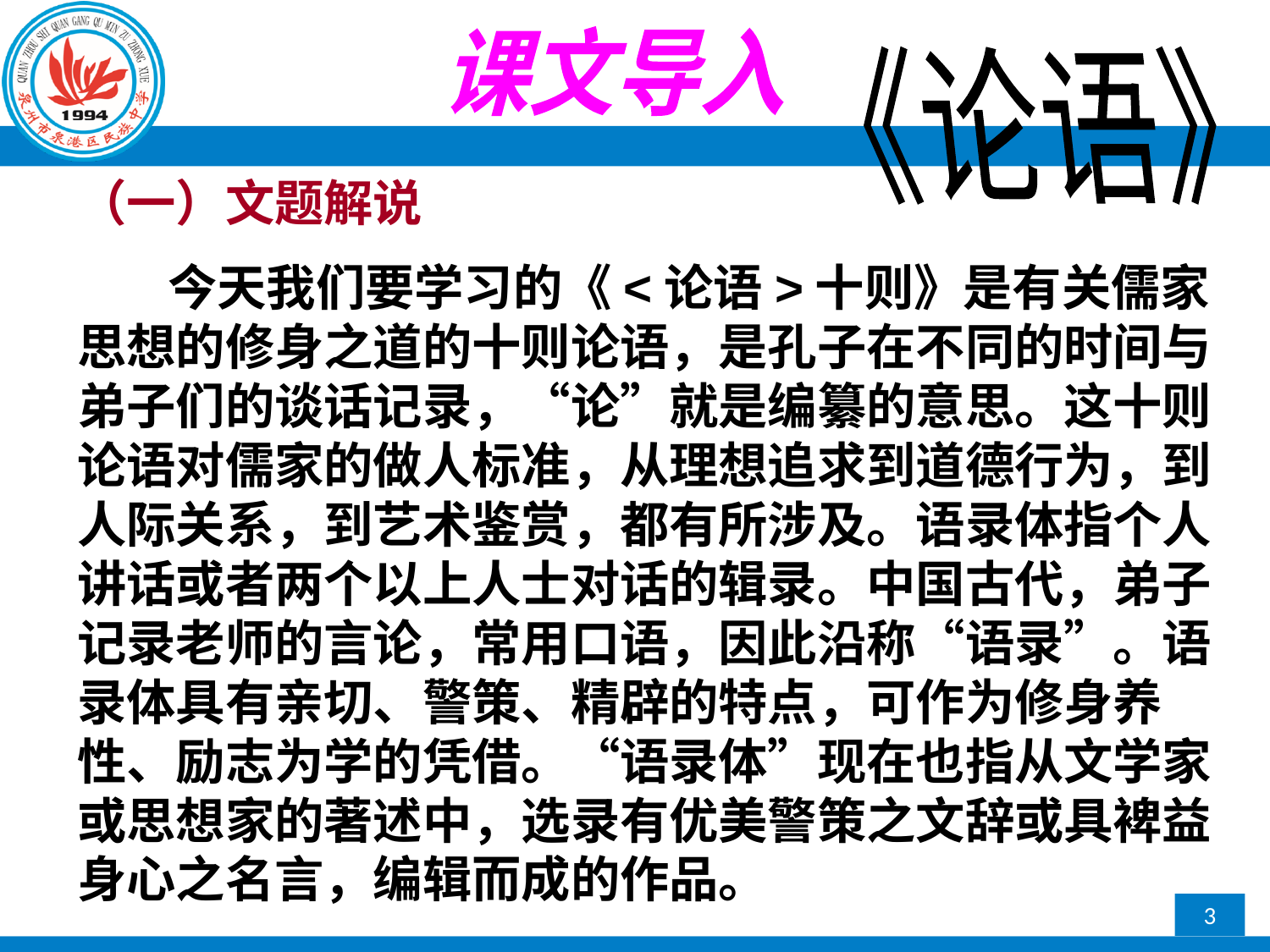

课文导入
《论语》
（一）文题解说
       今天我们要学习的《<论语>十则》是有关儒家思想的修身之道的十则论语，是孔子在不同的时间与弟子们的谈话记录，“论”就是编纂的意思。这十则论语对儒家的做人标准，从理想追求到道德行为，到人际关系，到艺术鉴赏，都有所涉及。语录体指个人讲话或者两个以上人士对话的辑录。中国古代，弟子记录老师的言论，常用口语，因此沿称“语录”。语录体具有亲切、警策、精辟的特点，可作为修身养性、励志为学的凭借。“语录体”现在也指从文学家或思想家的著述中，选录有优美警策之文辞或具裨益身心之名言，编辑而成的作品。